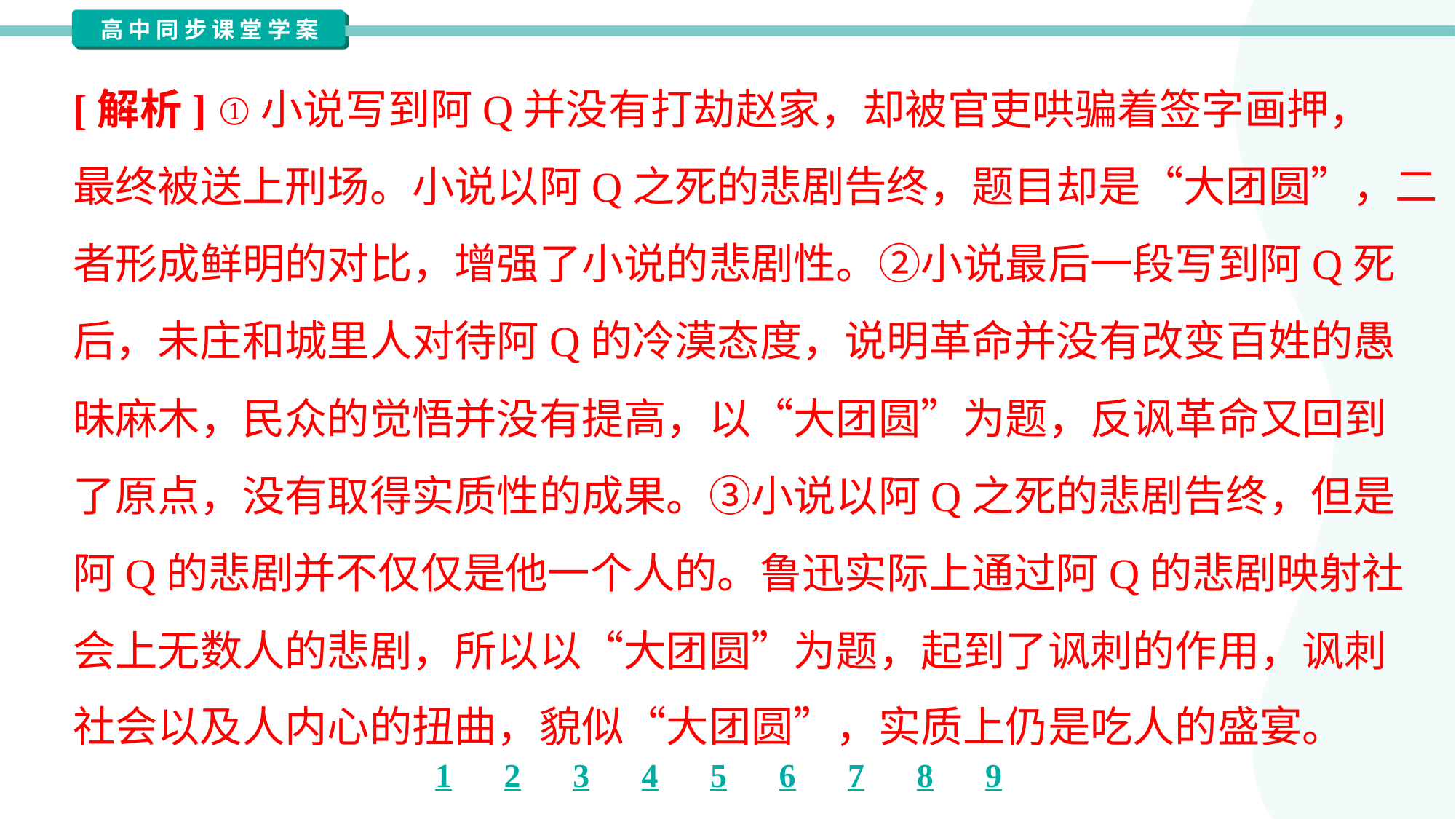

[解析] ①小说写到阿Q并没有打劫赵家，却被官吏哄骗着签字画押，
最终被送上刑场。小说以阿Q之死的悲剧告终，题目却是“大团圆”，二
者形成鲜明的对比，增强了小说的悲剧性。②小说最后一段写到阿Q死
后，未庄和城里人对待阿Q的冷漠态度，说明革命并没有改变百姓的愚
昧麻木，民众的觉悟并没有提高，以“大团圆”为题，反讽革命又回到
了原点，没有取得实质性的成果。③小说以阿Q之死的悲剧告终，但是
阿Q的悲剧并不仅仅是他一个人的。鲁迅实际上通过阿Q的悲剧映射社
会上无数人的悲剧，所以以“大团圆”为题，起到了讽刺的作用，讽刺
社会以及人内心的扭曲，貌似“大团圆”，实质上仍是吃人的盛宴。